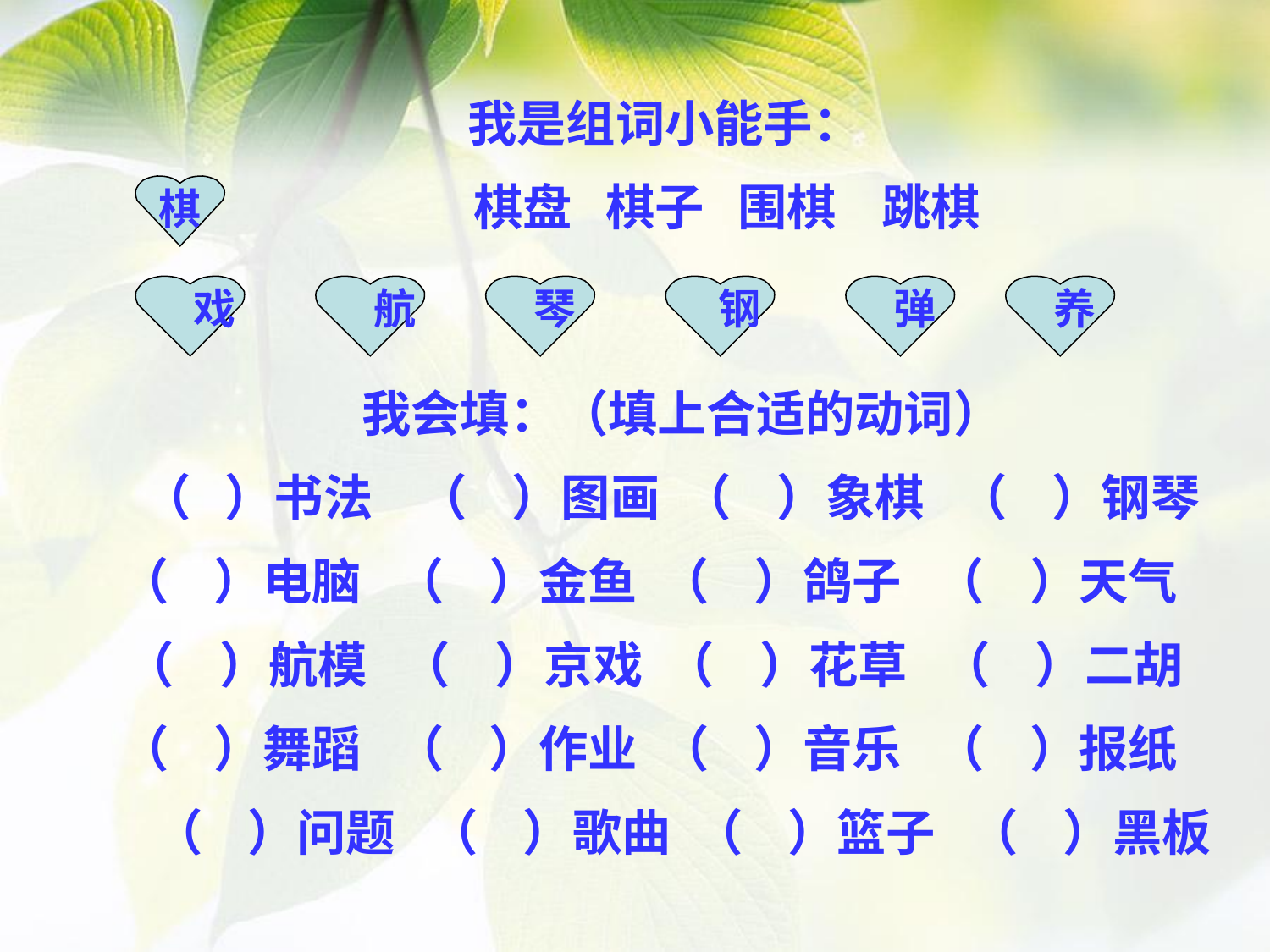

我是组词小能手：
          棋盘   棋子   围棋    跳棋

棋

戏

航

琴

钢

弹

养
我会填：（填上合适的动词）
（   ）书法    （    ）图画  （    ）象棋   （    ）钢琴
（    ）电脑   （    ）金鱼  （    ）鸽子   （    ）天气
（    ）航模   （    ）京戏  （    ）花草   （    ）二胡
（    ）舞蹈   （    ）作业  （    ）音乐   （    ）报纸
（    ）问题   （    ）歌曲  （    ）篮子   （    ）黑板